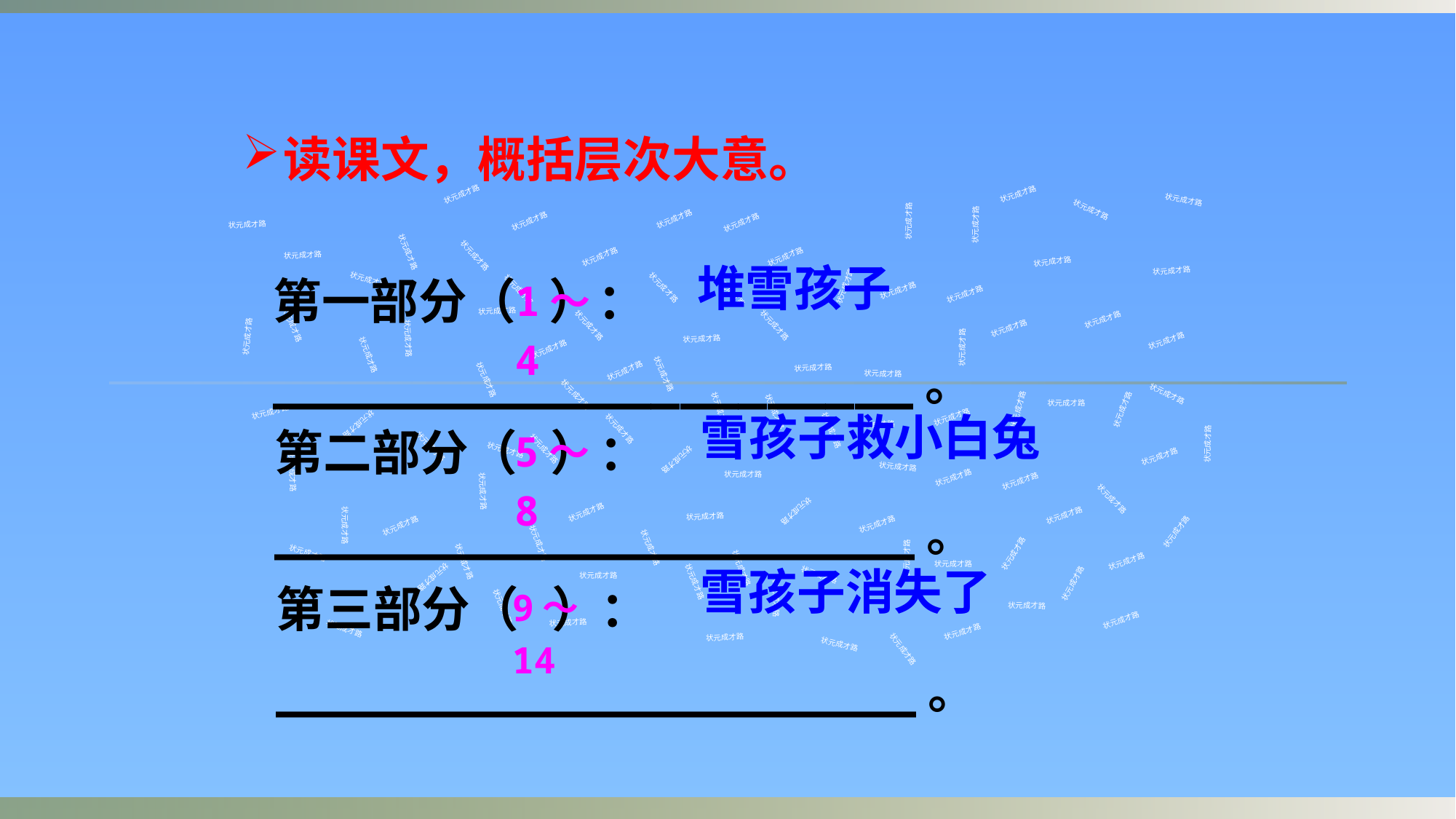

读课文，概括层次大意。
状元成才路
状元成才路
状元成才路
状元成才路
状元成才路
状元成才路
状元成才路
状元成才路
状元成才路
状元成才路
第一部分（   ）：______________________。
状元成才路
状元成才路
状元成才路
状元成才路
状元成才路
状元成才路
堆雪孩子
1～4
状元成才路
状元成才路
状元成才路
状元成才路
状元成才路
状元成才路
状元成才路
状元成才路
状元成才路
状元成才路
状元成才路
状元成才路
状元成才路
状元成才路
状元成才路
状元成才路
状元成才路
状元成才路
状元成才路
状元成才路
状元成才路
状元成才路
状元成才路
状元成才路
状元成才路
状元成才路
状元成才路
状元成才路
状元成才路
第二部分（   ）：______________________。
状元成才路
状元成才路
状元成才路
雪孩子救小白兔
状元成才路
状元成才路
状元成才路
5～8
状元成才路
状元成才路
状元成才路
状元成才路
状元成才路
状元成才路
状元成才路
状元成才路
状元成才路
状元成才路
状元成才路
状元成才路
状元成才路
状元成才路
状元成才路
状元成才路
状元成才路
状元成才路
状元成才路
状元成才路
状元成才路
状元成才路
状元成才路
状元成才路
状元成才路
状元成才路
状元成才路
状元成才路
状元成才路
状元成才路
第三部分（   ）：______________________。
状元成才路
状元成才路
状元成才路
雪孩子消失了
状元成才路
状元成才路
状元成才路
状元成才路
9～14
状元成才路
状元成才路
状元成才路
状元成才路
状元成才路
状元成才路
状元成才路
状元成才路
状元成才路
状元成才路
状元成才路
状元成才路